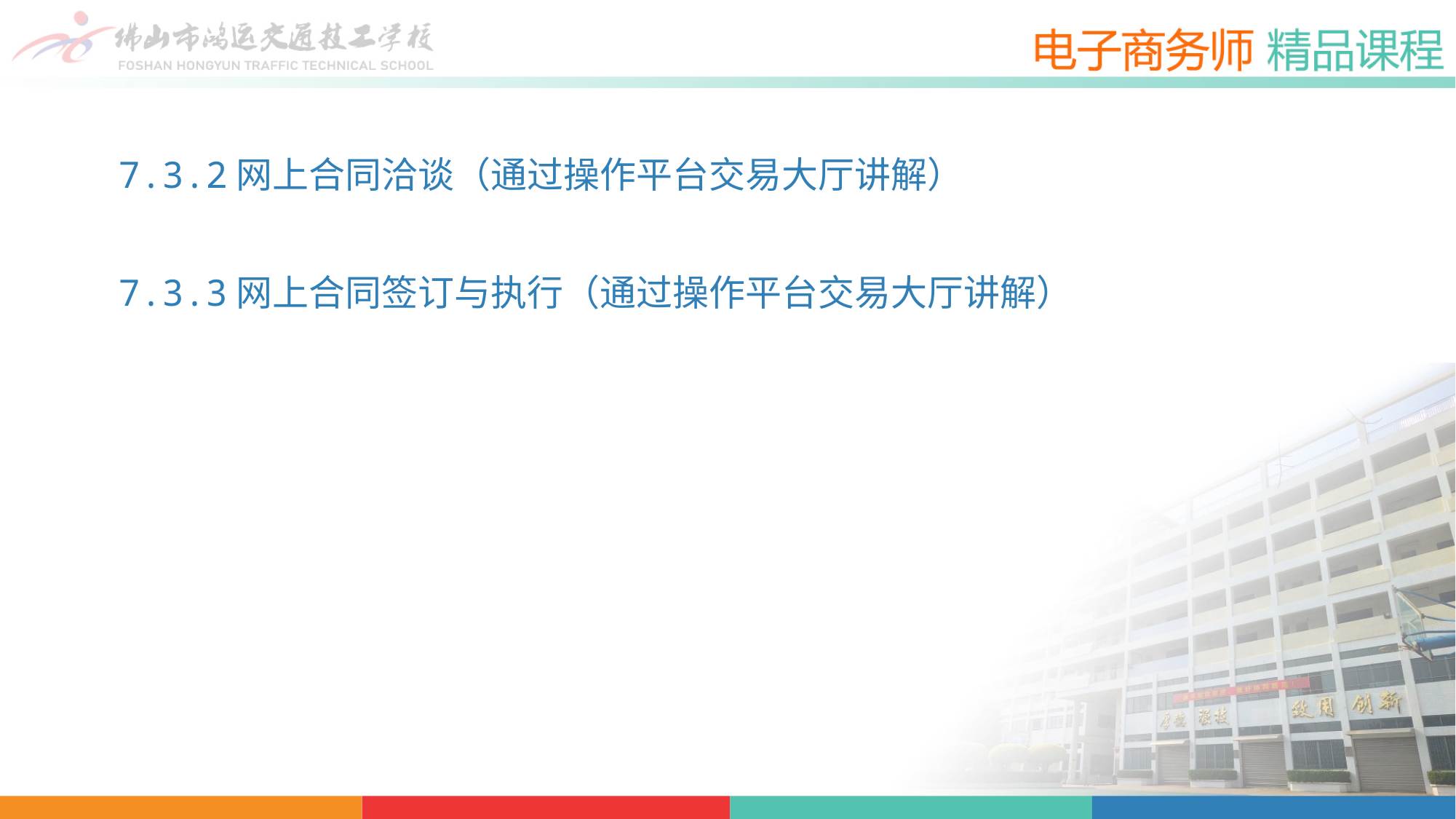

7.3.2网上合同洽谈（通过操作平台交易大厅讲解）

7.3.3网上合同签订与执行（通过操作平台交易大厅讲解）